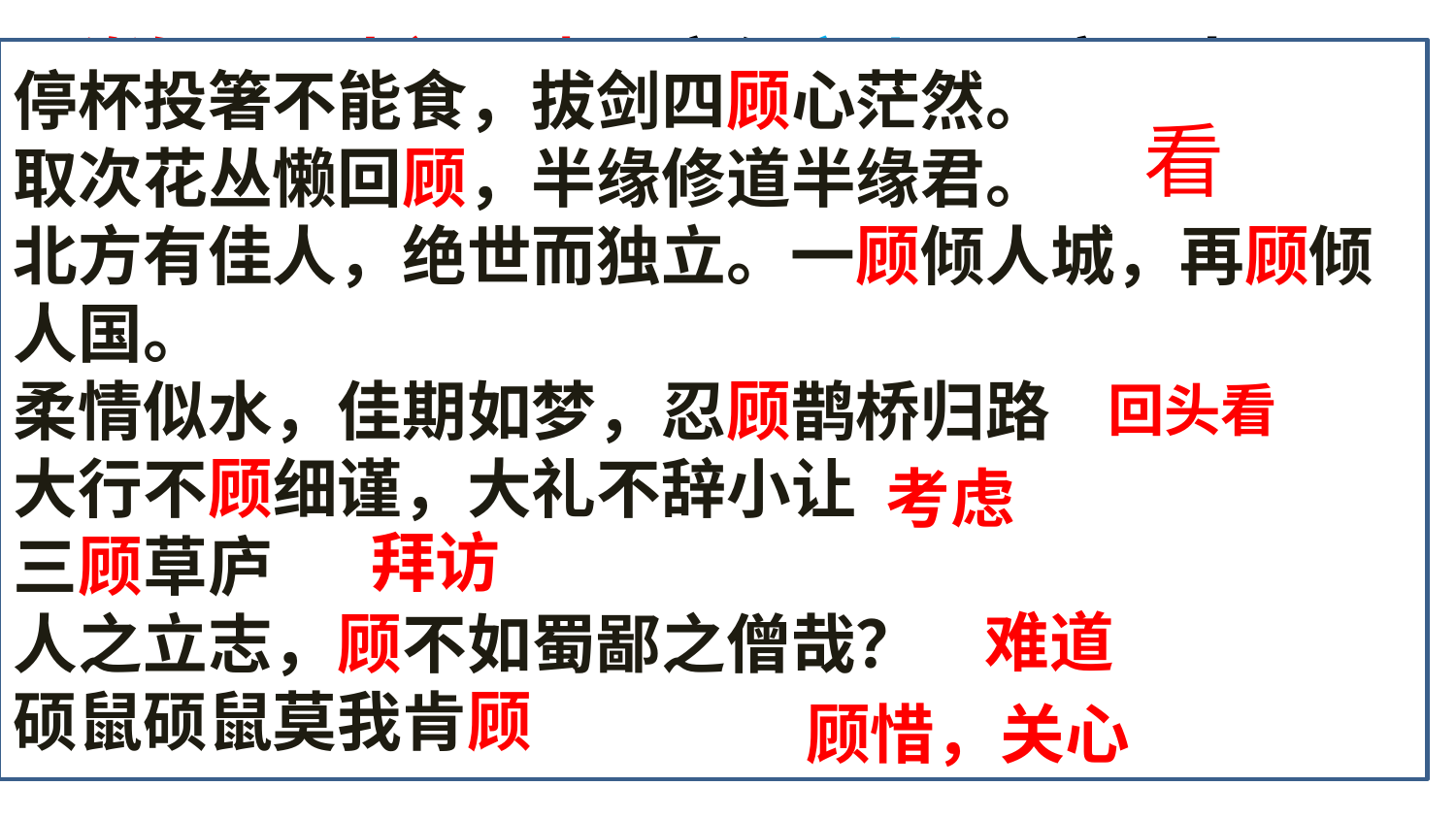

项脊轩，旧南阁子也。室仅方丈，可容一人居。百年老屋，尘泥渗漉，雨泽下注；每移案，顾视，无可置者。又北向，不能得日，日过午已昏。余稍为修葺，使不上漏。前辟四窗，垣墙周庭，以当南日，日影反照，室始洞然。又杂植兰桂竹木于庭，旧时栏楯，亦遂增胜。借书满架，偃仰啸歌，冥然兀坐，万籁有声；而庭阶寂寂，小鸟时来啄食，人至不去。三五之夜，明月半墙，桂影斑驳，风移影动，珊珊可爱。
停杯投箸不能食，拔剑四顾心茫然。
取次花丛懒回顾，半缘修道半缘君。
北方有佳人，绝世而独立。一顾倾人城，再顾倾人国。
柔情似水，佳期如梦，忍顾鹊桥归路
大行不顾细谨，大礼不辞小让
三顾草庐
人之立志，顾不如蜀鄙之僧哉？
硕鼠硕鼠莫我肯顾
看
回头看
考虑
拜访
难道
渐入佳境  逐句读
顾惜，关心